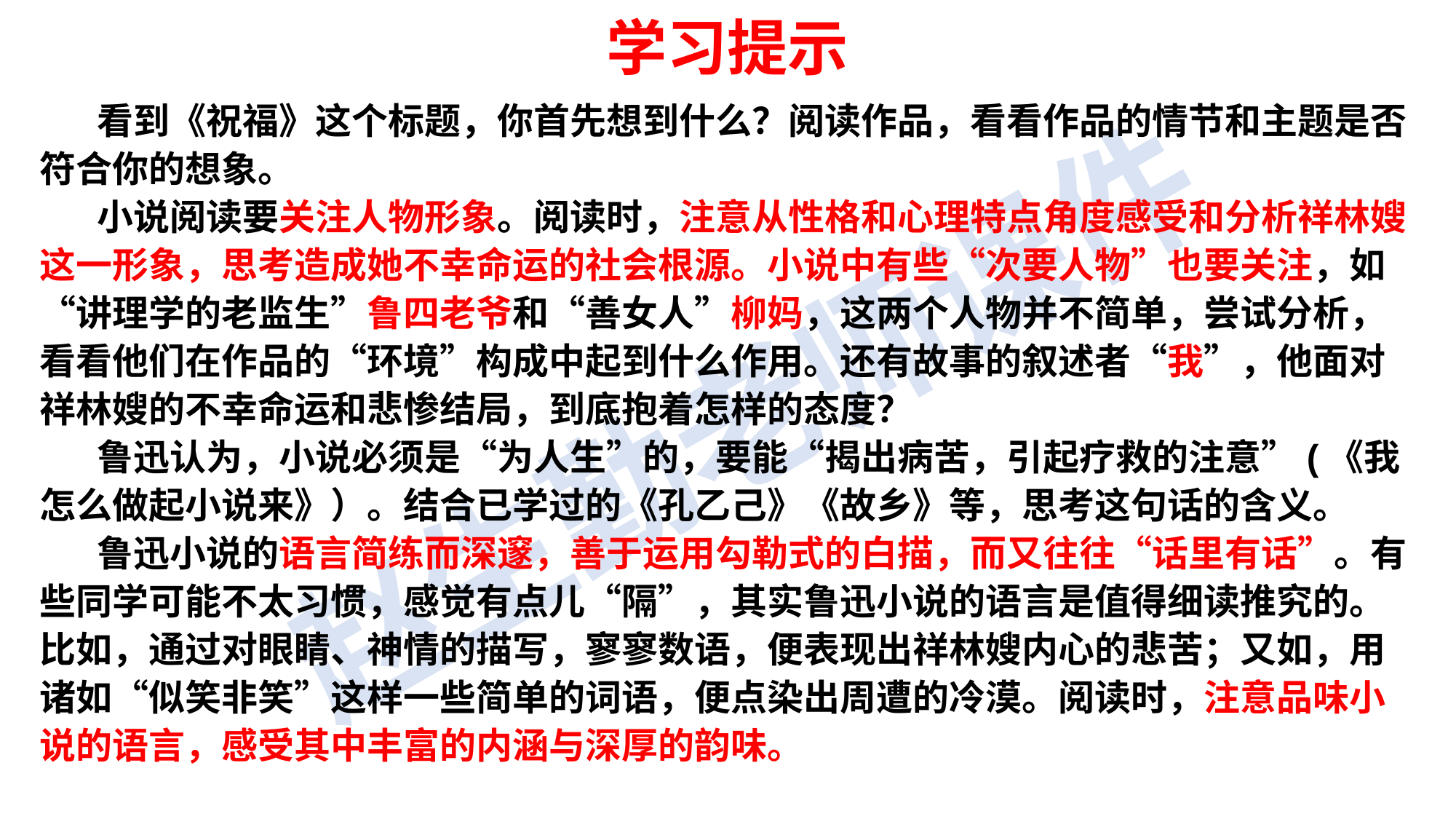

学习提示
      看到《祝福》这个标题，你首先想到什么？阅读作品，看看作品的情节和主题是否符合你的想象。
      小说阅读要关注人物形象。阅读时，注意从性格和心理特点角度感受和分析祥林嫂这一形象，思考造成她不幸命运的社会根源。小说中有些“次要人物”也要关注，如“讲理学的老监生”鲁四老爷和“善女人”柳妈，这两个人物并不简单，尝试分析，看看他们在作品的“环境”构成中起到什么作用。还有故事的叙述者“我”，他面对祥林嫂的不幸命运和悲惨结局，到底抱着怎样的态度？
      鲁迅认为，小说必须是“为人生”的，要能“揭出病苦，引起疗救的注意”(《我怎么做起小说来》）。结合已学过的《孔乙己》《故乡》等，思考这句话的含义。
      鲁迅小说的语言简练而深邃，善于运用勾勒式的白描，而又往往“话里有话”。有些同学可能不太习惯，感觉有点儿“隔”，其实鲁迅小说的语言是值得细读推究的。比如，通过对眼睛、神情的描写，寥寥数语，便表现出祥林嫂内心的悲苦；又如，用诸如“似笑非笑”这样一些简单的词语，便点染出周遭的冷漠。阅读时，注意品味小说的语言，感受其中丰富的内涵与深厚的韵味。